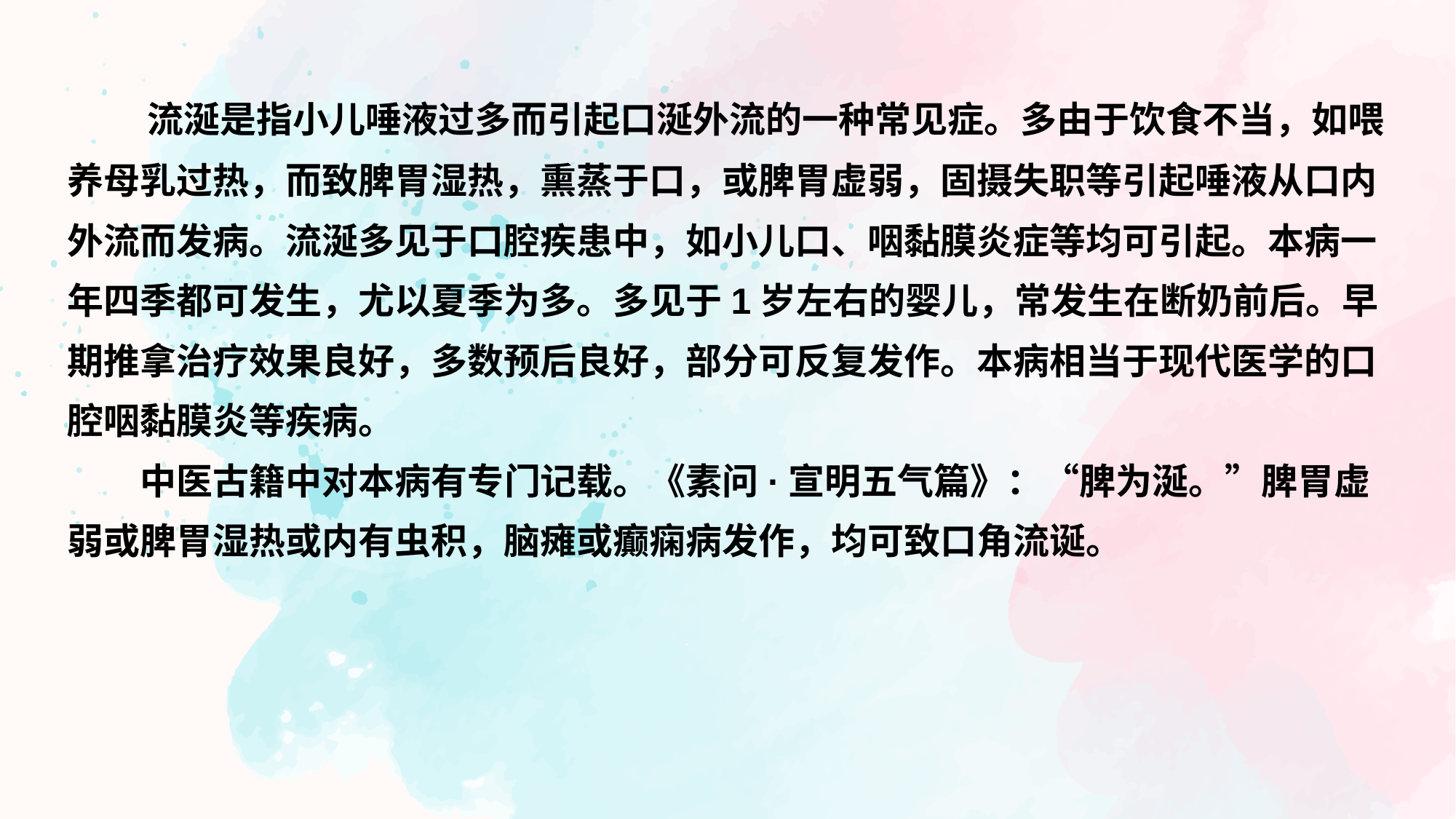

流涎是指小儿唾液过多而引起口涎外流的一种常见症。多由于饮食不当，如喂养母乳过热，而致脾胃湿热，熏蒸于口，或脾胃虚弱，固摄失职等引起唾液从口内外流而发病。流涎多见于口腔疾患中，如小儿口、咽黏膜炎症等均可引起。本病一年四季都可发生，尤以夏季为多。多见于1岁左右的婴儿，常发生在断奶前后。早期推拿治疗效果良好，多数预后良好，部分可反复发作。本病相当于现代医学的口腔咽黏膜炎等疾病。
      中医古籍中对本病有专门记载。《素问·宣明五气篇》：“脾为涎。”脾胃虚弱或脾胃湿热或内有虫积，脑瘫或癫痫病发作，均可致口角流诞。